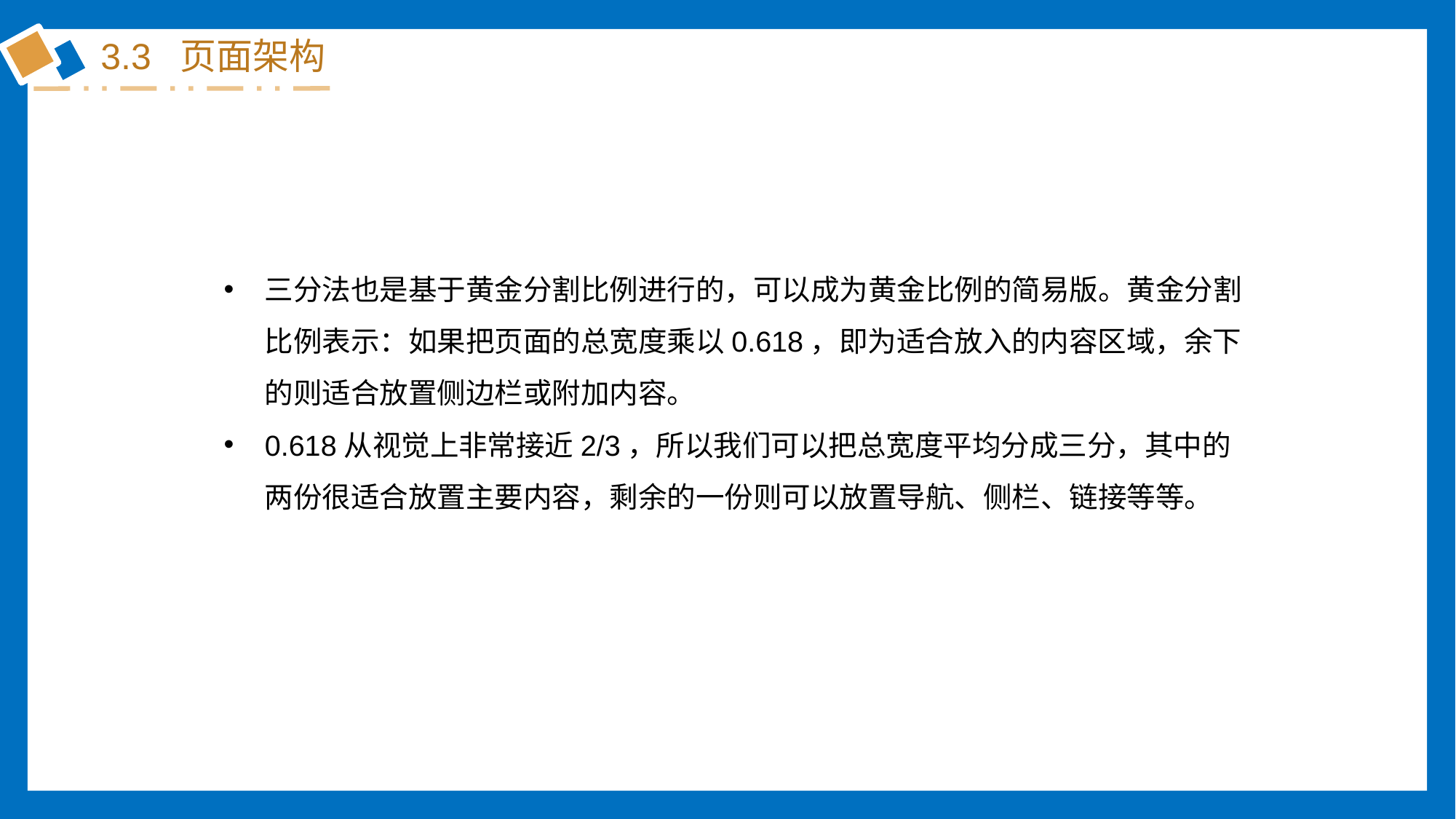

3.3  页面架构

三分法也是基于黄金分割比例进行的，可以成为黄金比例的简易版。黄金分割比例表示：如果把页面的总宽度乘以0.618，即为适合放入的内容区域，余下的则适合放置侧边栏或附加内容。
0.618从视觉上非常接近2/3，所以我们可以把总宽度平均分成三分，其中的两份很适合放置主要内容，剩余的一份则可以放置导航、侧栏、链接等等。